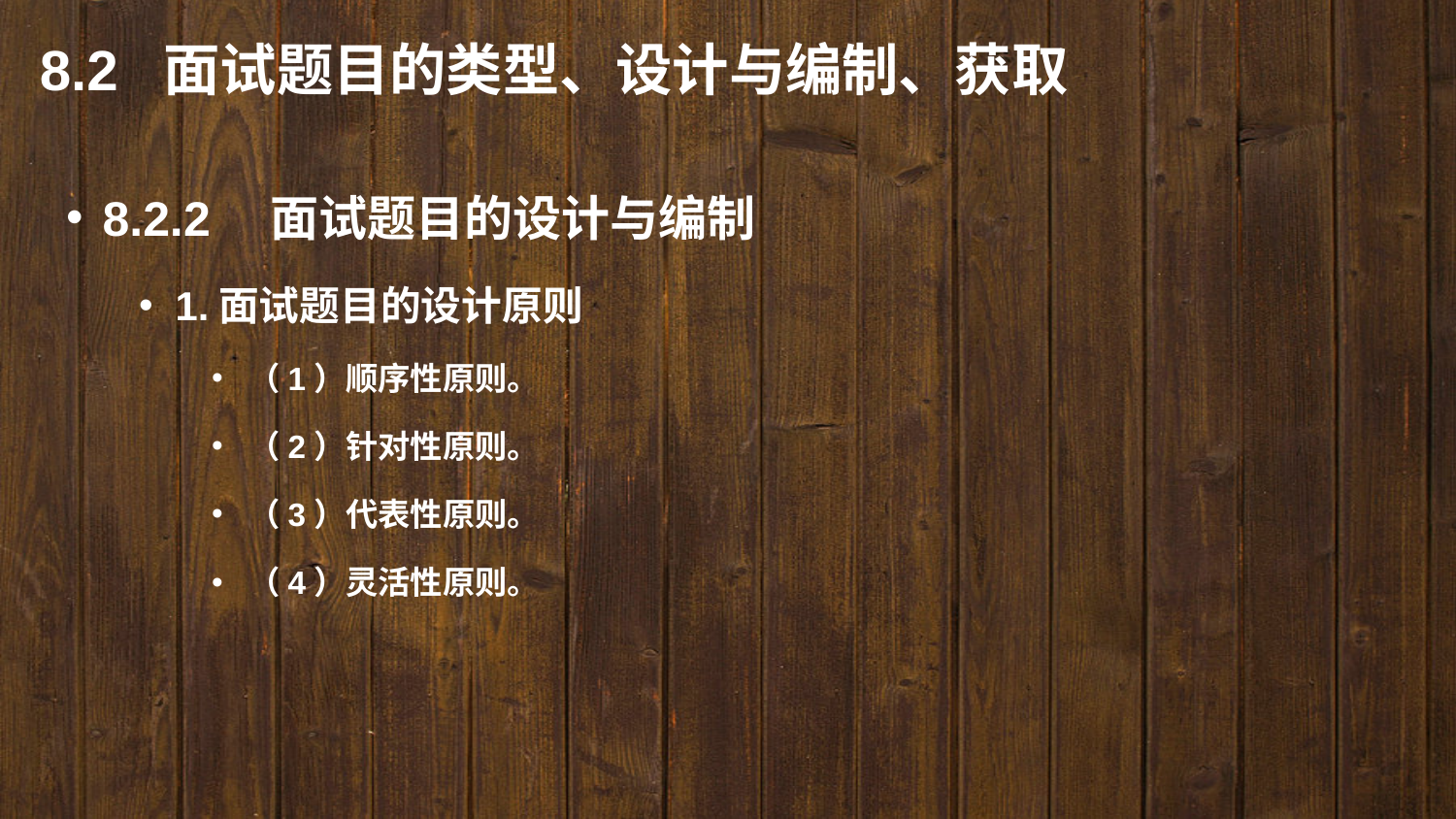

8.2  面试题目的类型、设计与编制、获取
8.2.2　面试题目的设计与编制
1.面试题目的设计原则
（1）顺序性原则。
（2）针对性原则。
（3）代表性原则。
（4）灵活性原则。